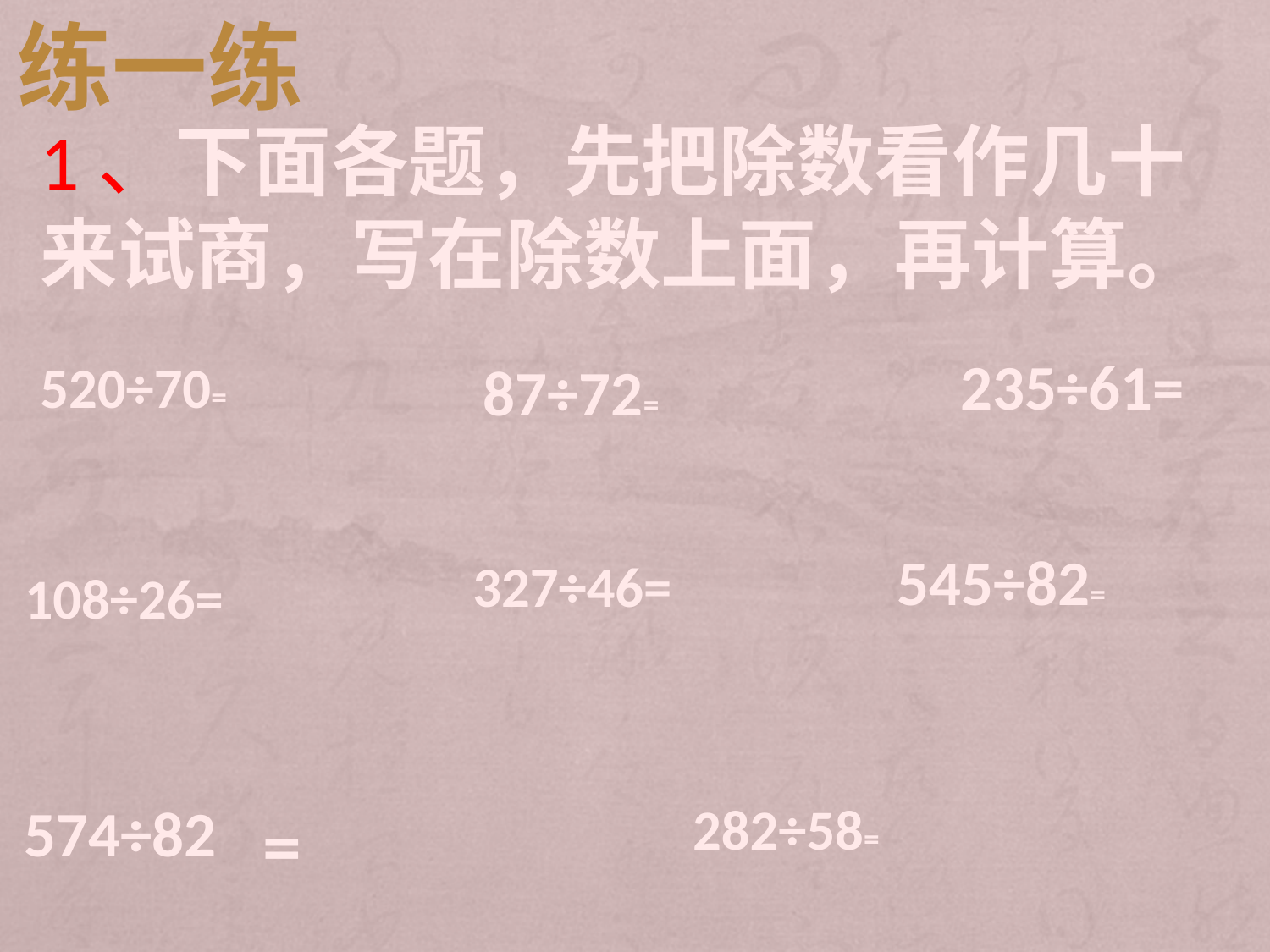

练一练
1、下面各题，先把除数看作几十来试商，写在除数上面，再计算。

235÷61=
520÷70=
87÷72=
545÷82=
327÷46=
108÷26=
574÷82
282÷58=
=